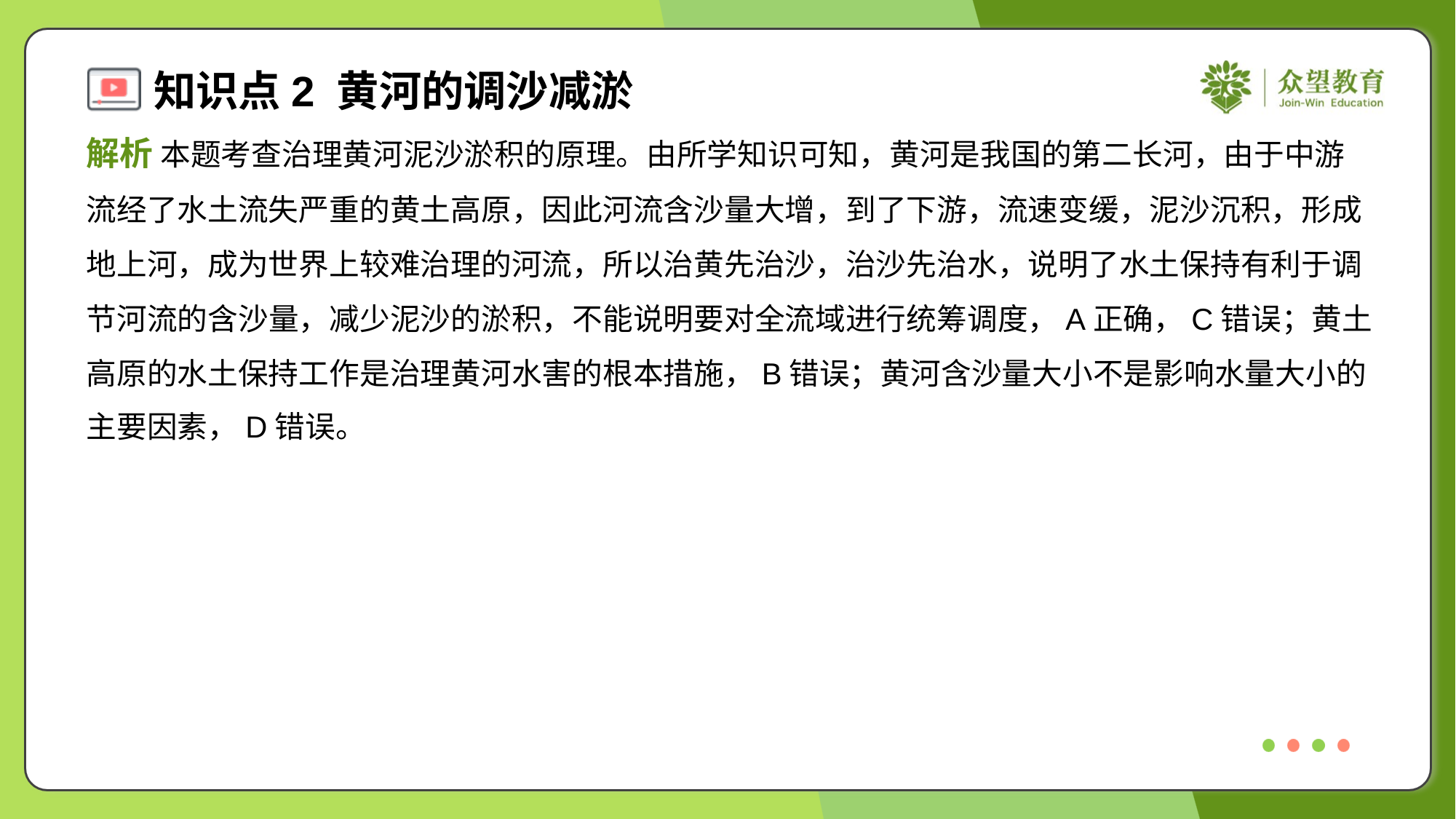

解析 本题考查治理黄河泥沙淤积的原理。由所学知识可知，黄河是我国的第二长河，由于中游
流经了水土流失严重的黄土高原，因此河流含沙量大增，到了下游，流速变缓，泥沙沉积，形成
地上河，成为世界上较难治理的河流，所以治黄先治沙，治沙先治水，说明了水土保持有利于调
节河流的含沙量，减少泥沙的淤积，不能说明要对全流域进行统筹调度，A正确，C错误；黄土
高原的水土保持工作是治理黄河水害的根本措施，B错误；黄河含沙量大小不是影响水量大小的
主要因素，D错误。